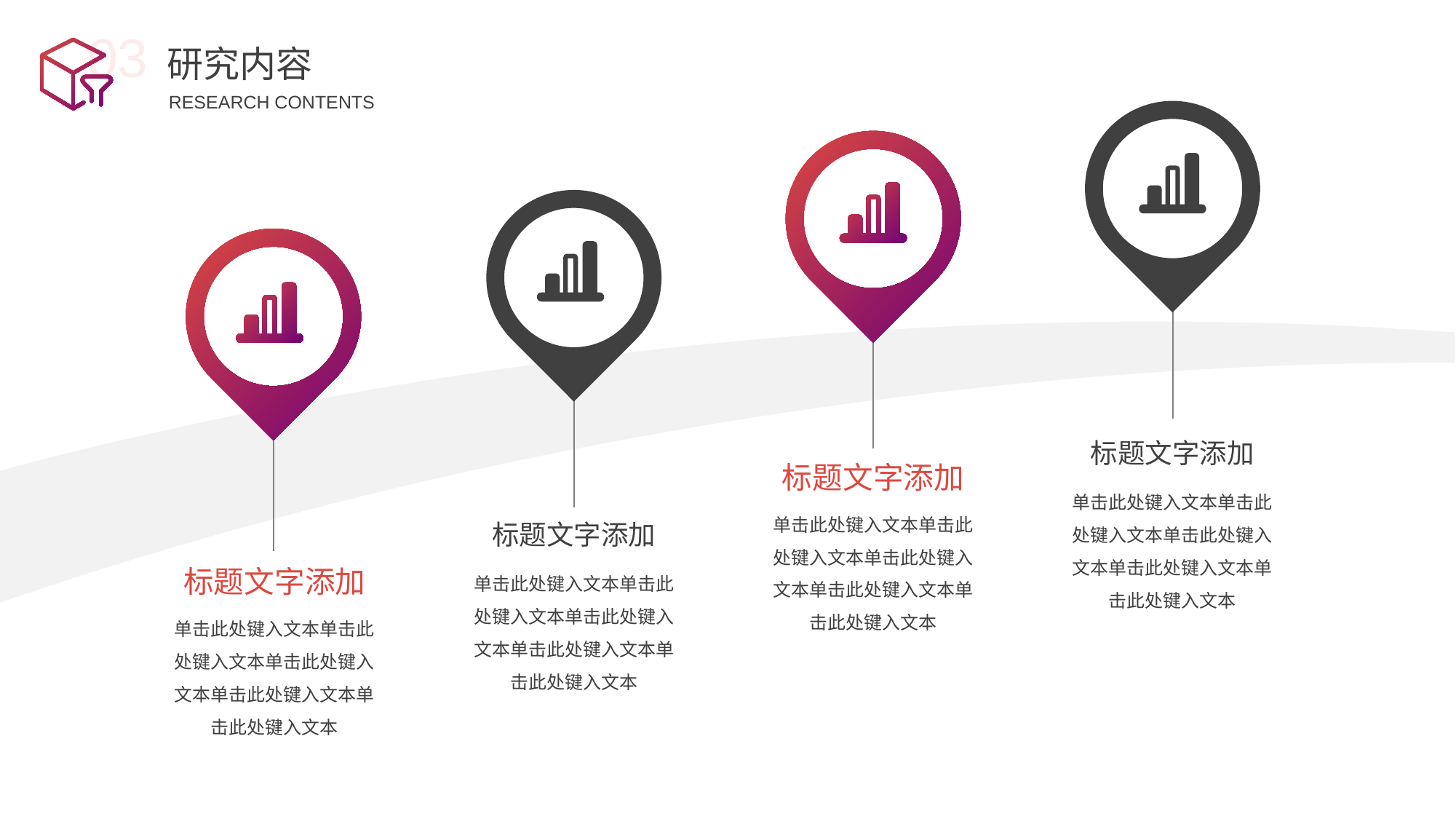

03
研究内容

RESEARCH CONTENTS

标题文字添加
标题文字添加
单击此处键入文本单击此
处键入文本单击此处键入
文本单击此处键入文本单
击此处键入文本
单击此处键入文本单击此
处键入文本单击此处键入
文本单击此处键入文本单
击此处键入文本
标题文字添加
单击此处键入文本单击此
处键入文本单击此处键入
文本单击此处键入文本单
击此处键入文本
标题文字添加
单击此处键入文本单击此
处键入文本单击此处键入
文本单击此处键入文本单
击此处键入文本